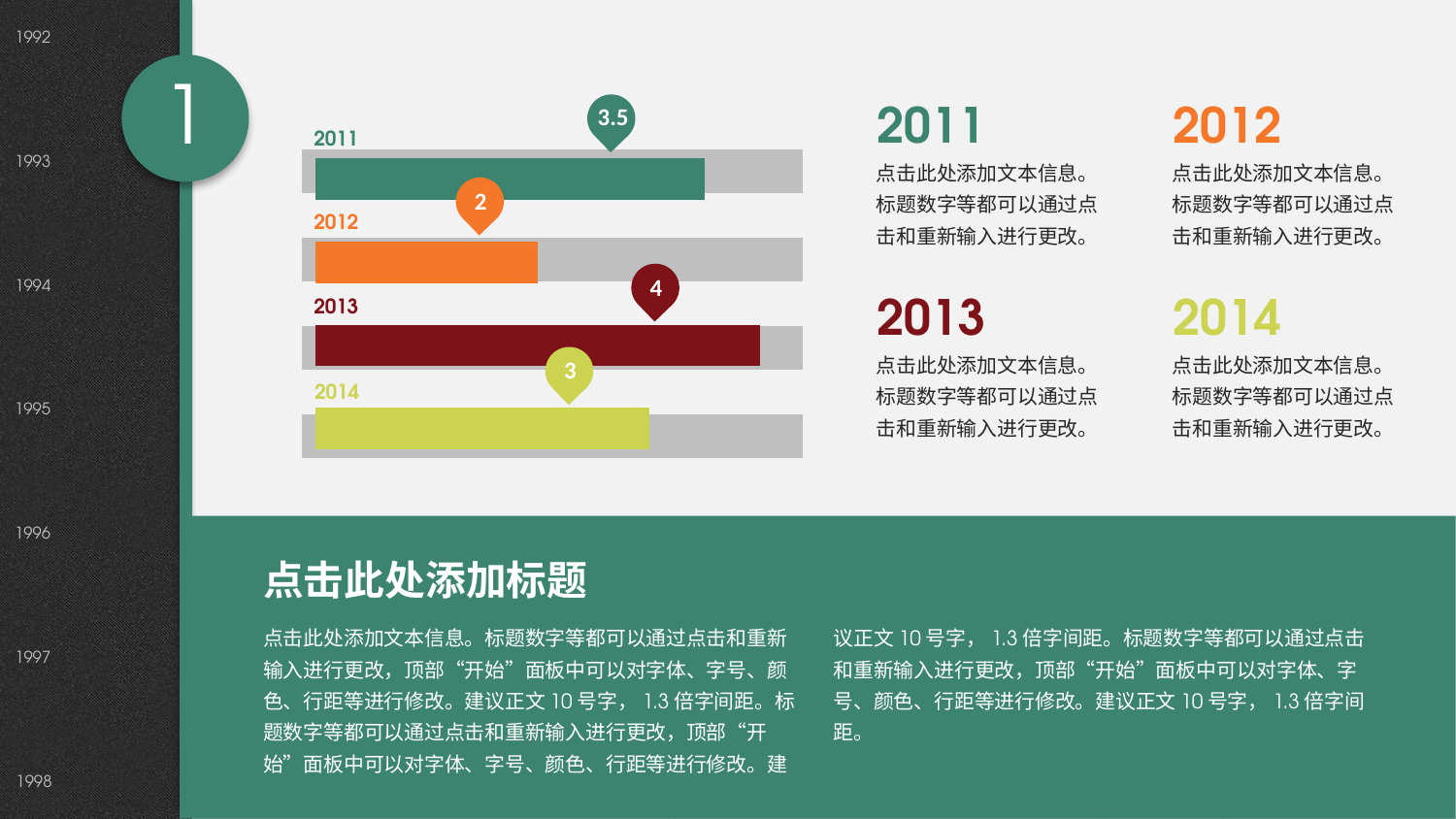

1992

### Chart

| Category | 系列 1 | 系列 2 | 系列 3 | 系列 4 |
|---|---|---|---|---|
| 类别 1 | 3.0 | 4.0 | 2.0 | 3.5 |

### Chart

| Category | 系列 1 | 系列 2 | 系列 3 | 系列 4 |
|---|---|---|---|---|
| 类别 1 | 6.0 | 6.0 | 6.0 | 6.0 |
3.5

2011

2
2012

4
2013

3
2014
1
2011
2012
1993
点击此处添加文本信息。
标题数字等都可以通过点击和重新输入进行更改。
点击此处添加文本信息。
标题数字等都可以通过点击和重新输入进行更改。
1994
2013
2014
点击此处添加文本信息。
标题数字等都可以通过点击和重新输入进行更改。
点击此处添加文本信息。
标题数字等都可以通过点击和重新输入进行更改。
1995
1996

点击此处添加标题
点击此处添加文本信息。标题数字等都可以通过点击和重新输入进行更改，顶部“开始”面板中可以对字体、字号、颜色、行距等进行修改。建议正文10号字，1.3倍字间距。标题数字等都可以通过点击和重新输入进行更改，顶部“开始”面板中可以对字体、字号、颜色、行距等进行修改。建议正文10号字，1.3倍字间距。标题数字等都可以通过点击和重新输入进行更改，顶部“开始”面板中可以对字体、字号、颜色、行距等进行修改。建议正文10号字，1.3倍字间距。
1997
1998